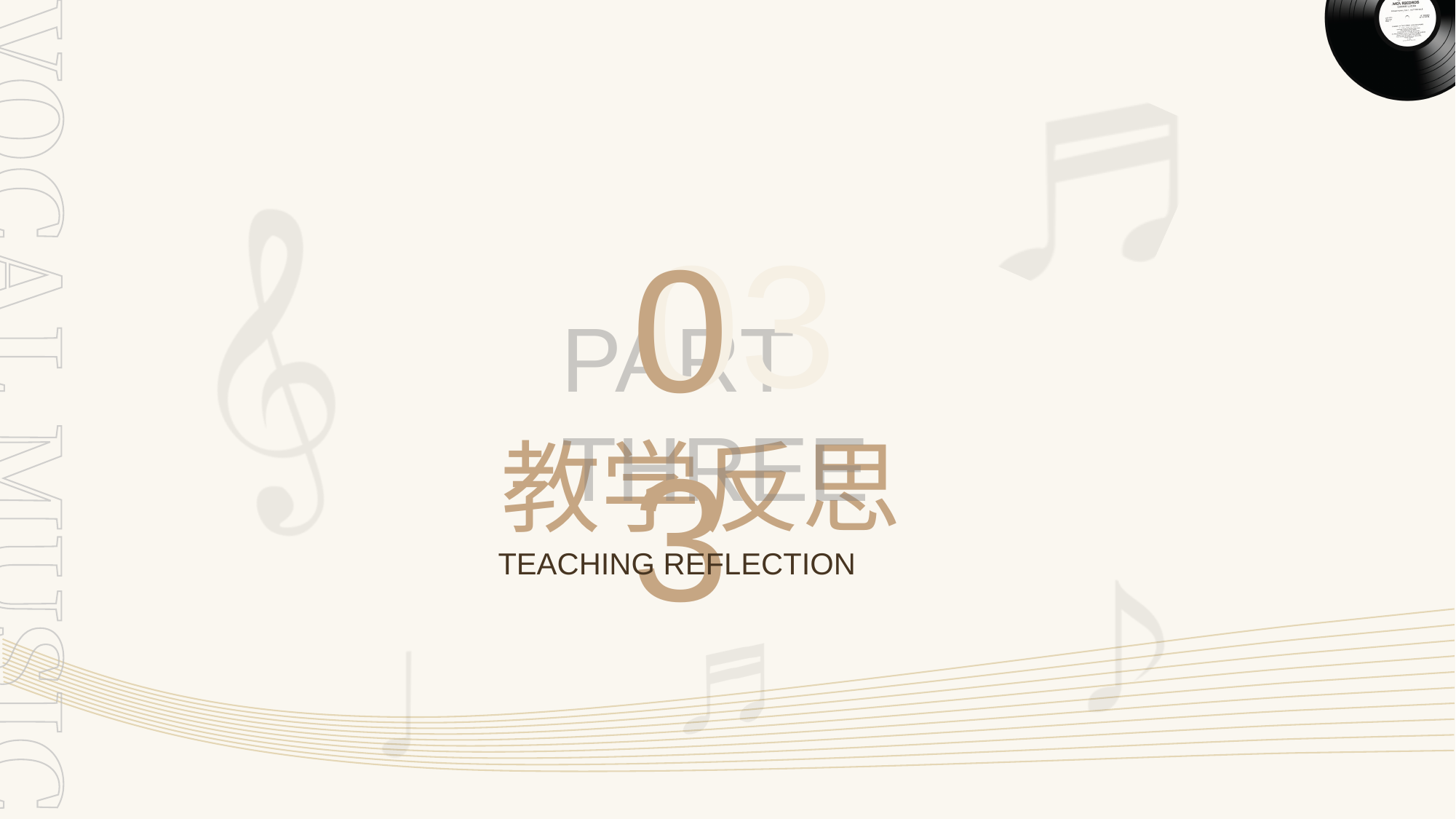

03
03
PART THREE
教学反思
TEACHING REFLECTION